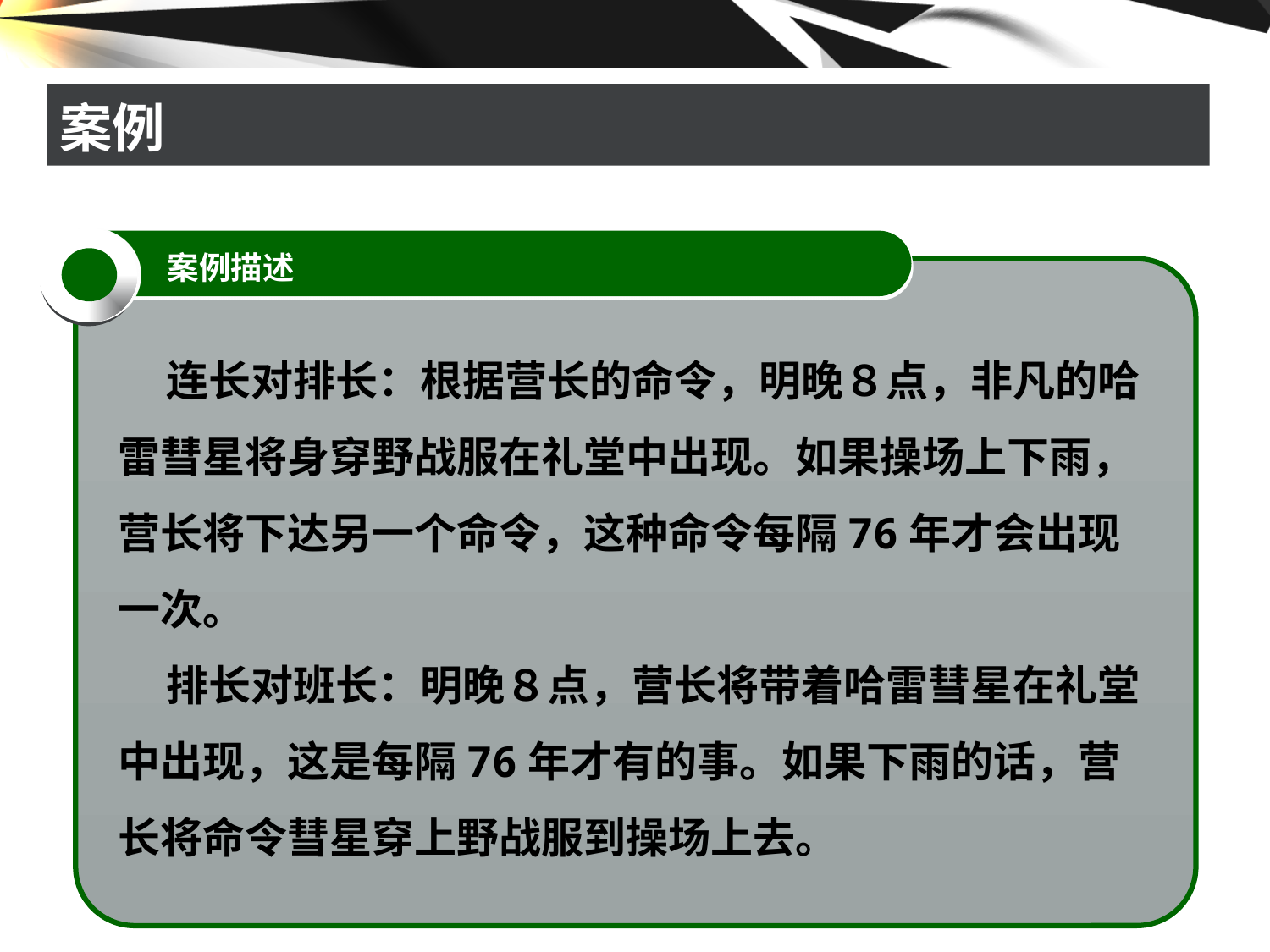

# 案例

案例描述

    连长对排长：根据营长的命令，明晚８点，非凡的哈雷彗星将身穿野战服在礼堂中出现。如果操场上下雨，营长将下达另一个命令，这种命令每隔76年才会出现一次。
    排长对班长：明晚８点，营长将带着哈雷彗星在礼堂中出现，这是每隔76年才有的事。如果下雨的话，营长将命令彗星穿上野战服到操场上去。